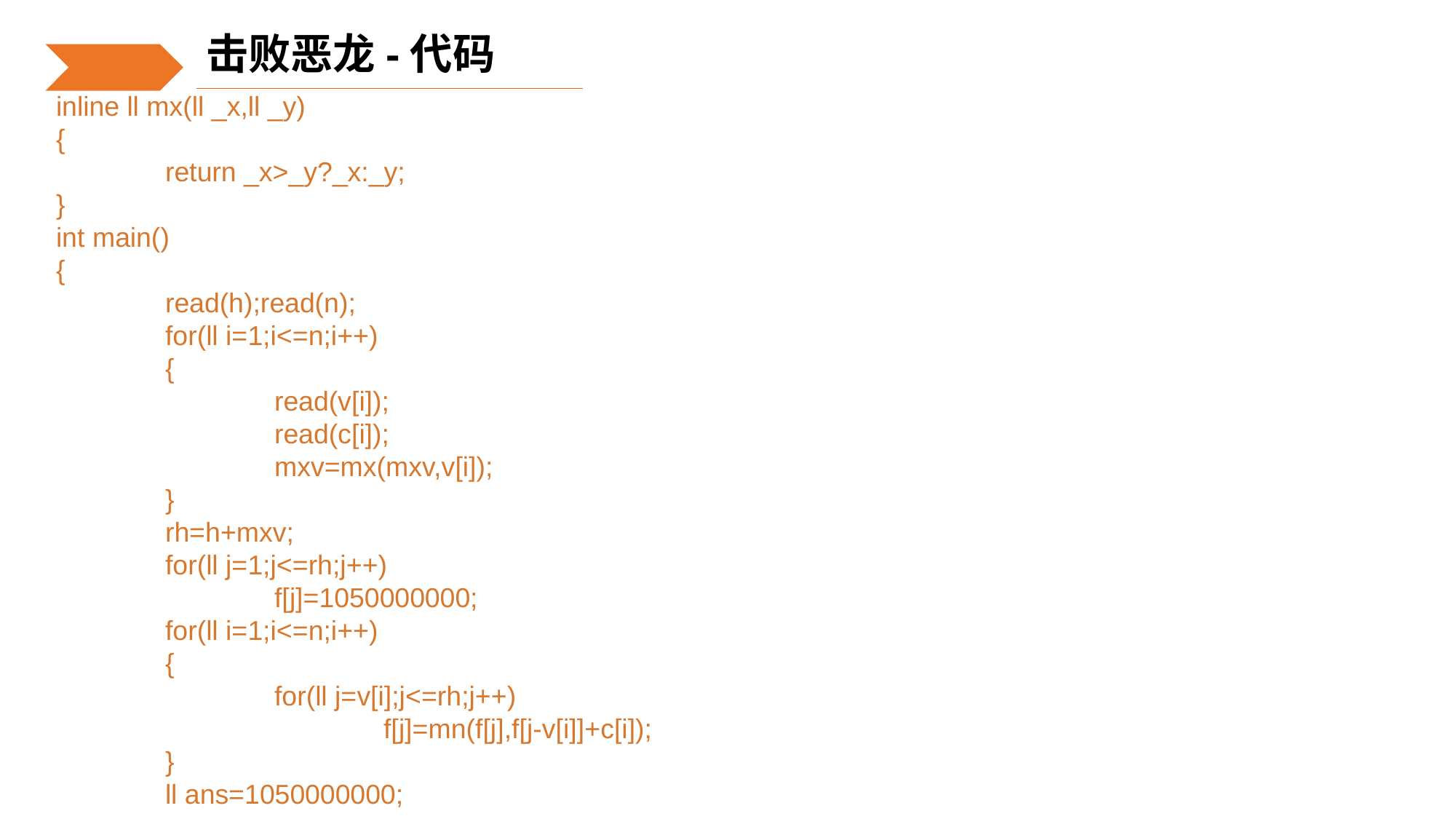

击败恶龙-代码
inline ll mx(ll _x,ll _y)
{
	return _x>_y?_x:_y;
}
int main()
{
	read(h);read(n);
	for(ll i=1;i<=n;i++)
	{
		read(v[i]);
		read(c[i]);
		mxv=mx(mxv,v[i]);
	}
	rh=h+mxv;
	for(ll j=1;j<=rh;j++)
		f[j]=1050000000;
	for(ll i=1;i<=n;i++)
	{
		for(ll j=v[i];j<=rh;j++)
			f[j]=mn(f[j],f[j-v[i]]+c[i]);
	}
	ll ans=1050000000;